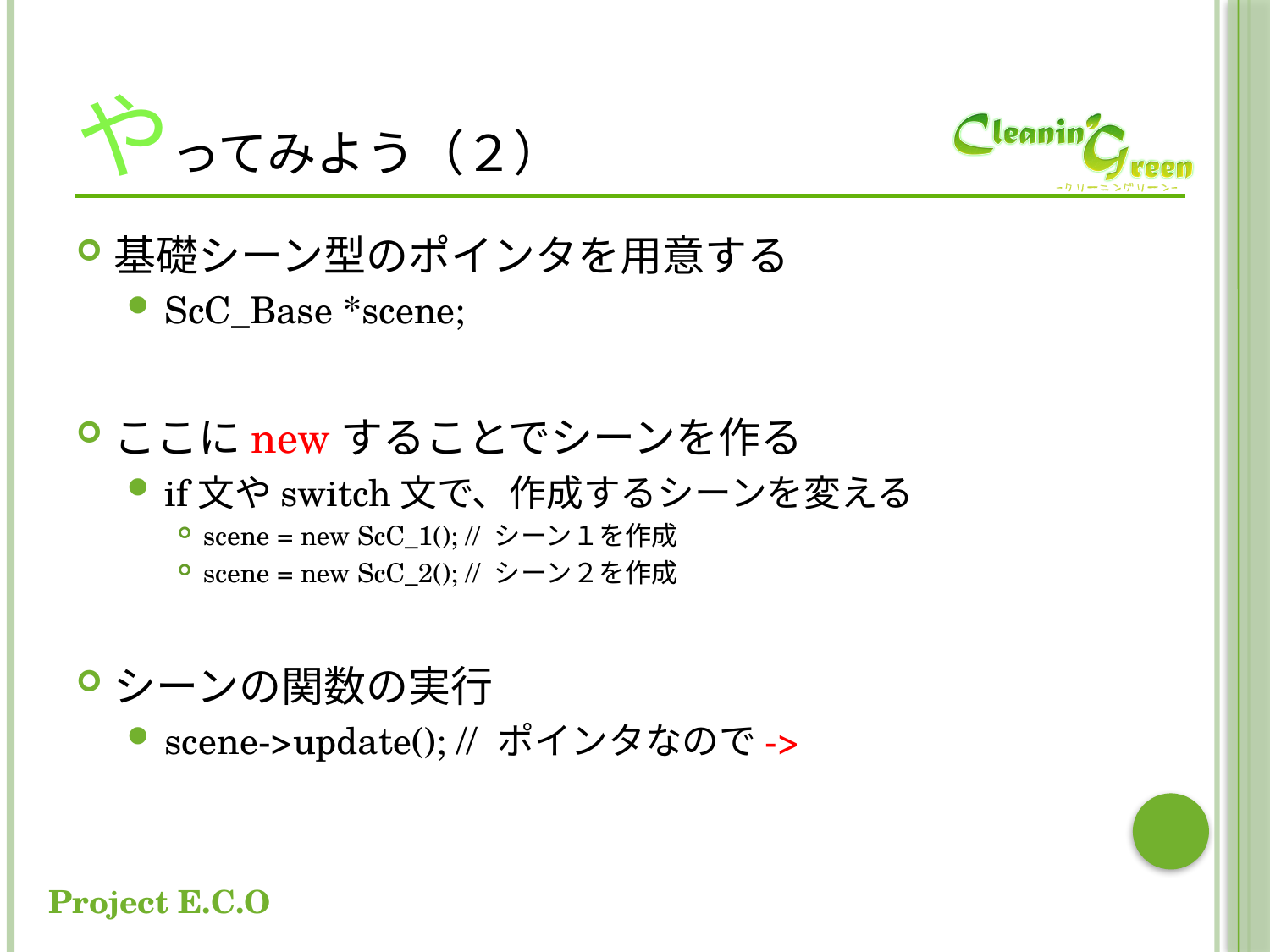

# やってみよう（２）
基礎シーン型のポインタを用意する
ScC_Base *scene;

ここにnewすることでシーンを作る
if文やswitch文で、作成するシーンを変える
scene = new ScC_1(); // シーン１を作成
scene = new ScC_2(); // シーン２を作成

シーンの関数の実行
scene->update(); // ポインタなので->